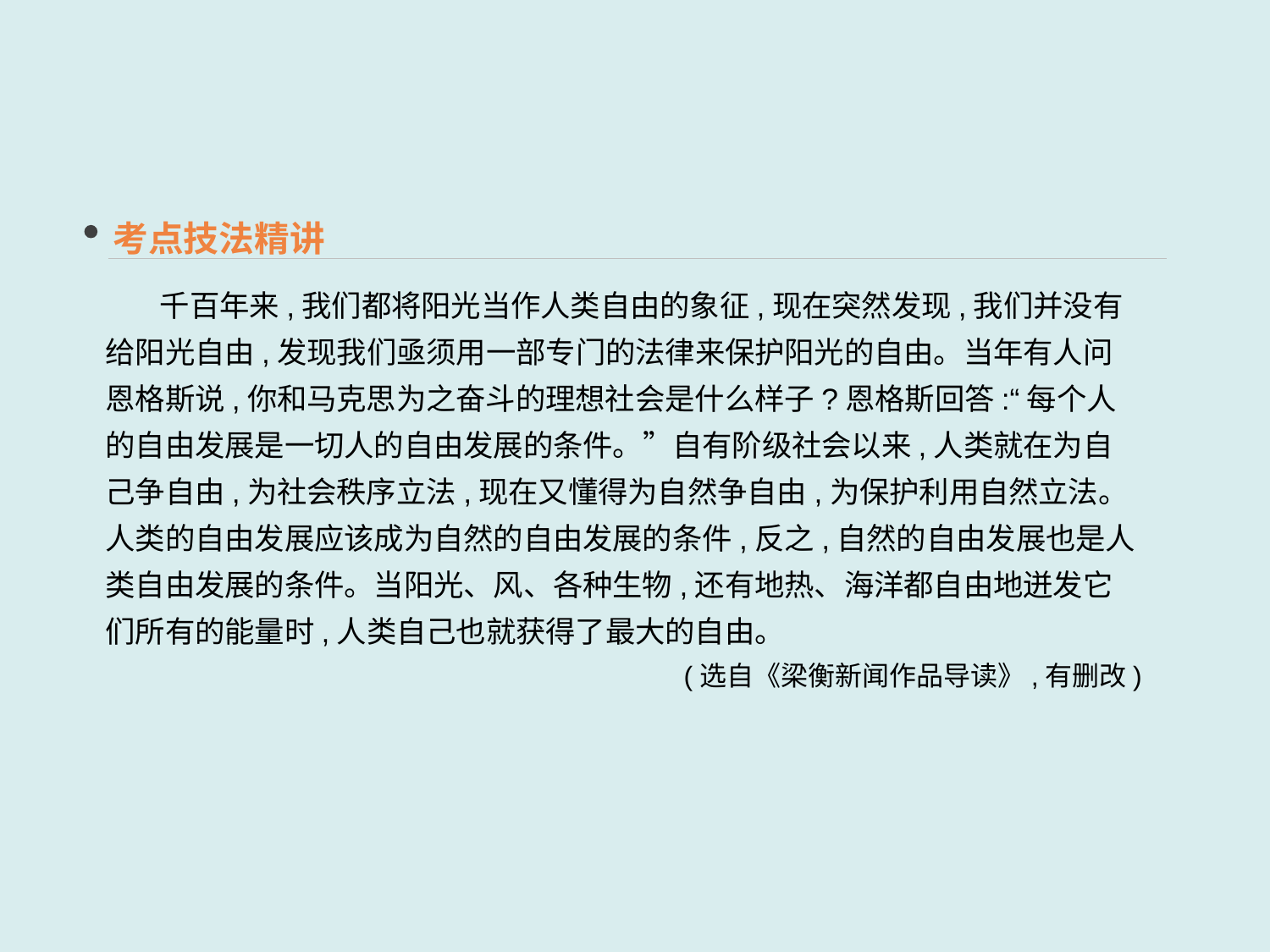

考点技法精讲

       千百年来,我们都将阳光当作人类自由的象征,现在突然发现,我们并没有给阳光自由,发现我们亟须用一部专门的法律来保护阳光的自由。当年有人问恩格斯说,你和马克思为之奋斗的理想社会是什么样子?恩格斯回答:“每个人的自由发展是一切人的自由发展的条件。”自有阶级社会以来,人类就在为自己争自由,为社会秩序立法,现在又懂得为自然争自由,为保护利用自然立法。人类的自由发展应该成为自然的自由发展的条件,反之,自然的自由发展也是人类自由发展的条件。当阳光、风、各种生物,还有地热、海洋都自由地迸发它们所有的能量时,人类自己也就获得了最大的自由。
(选自《梁衡新闻作品导读》,有删改)